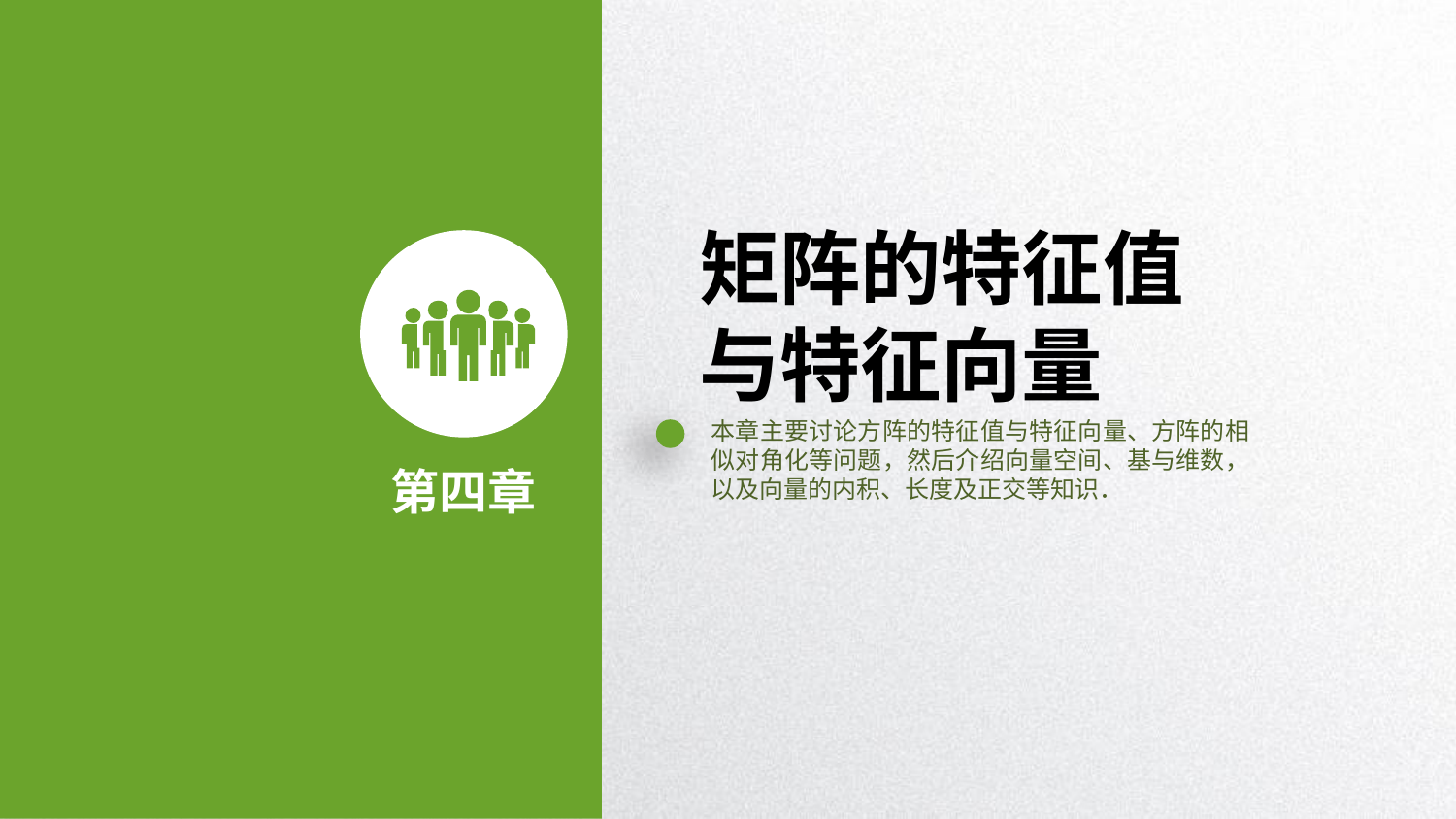

矩阵的特征值与特征向量

本章主要讨论方阵的特征值与特征向量、方阵的相似对角化等问题，然后介绍向量空间、基与维数，以及向量的内积、长度及正交等知识．

第四章